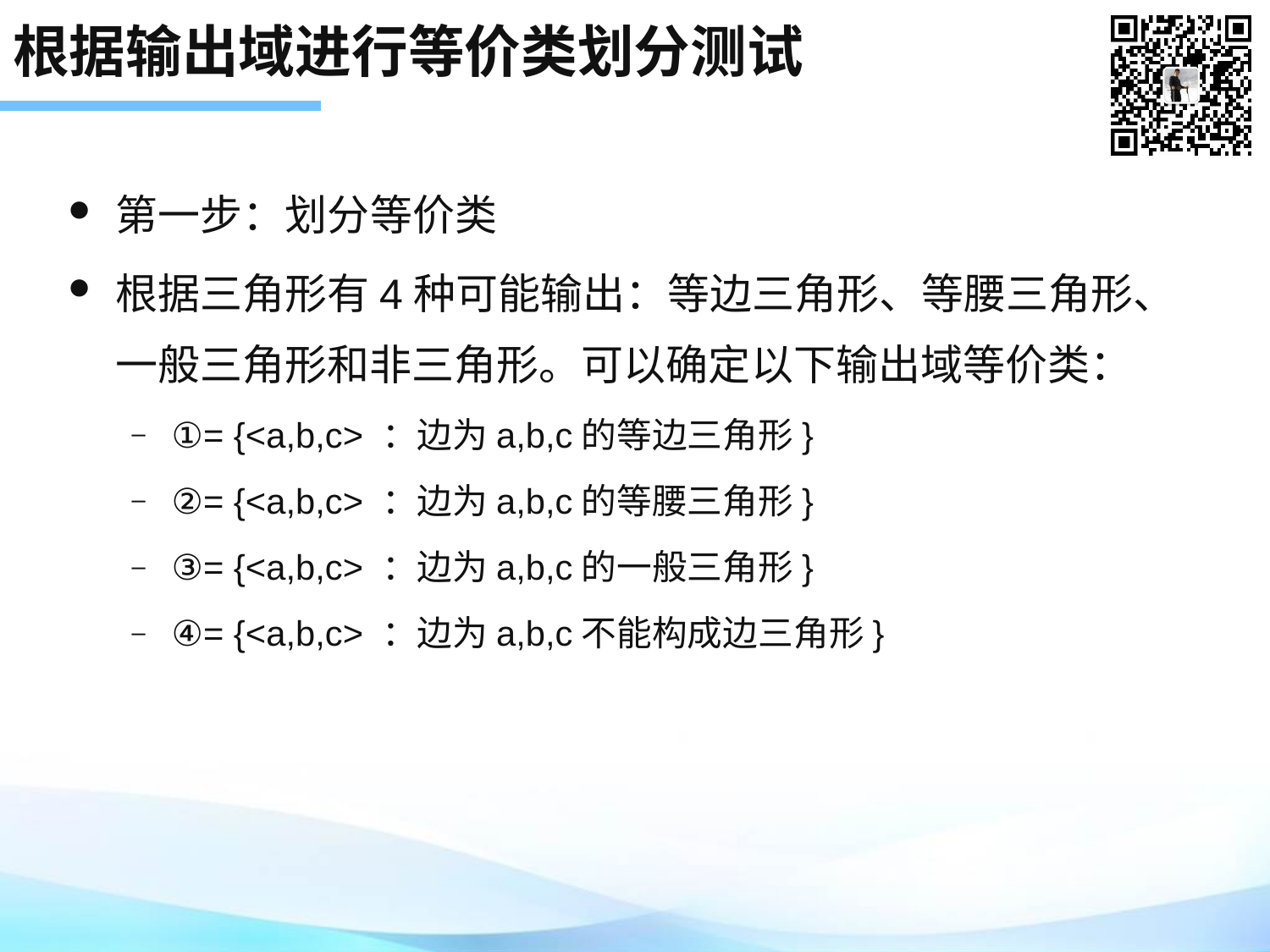

# 根据输出域进行等价类划分测试
第一步：划分等价类
根据三角形有4种可能输出：等边三角形、等腰三角形、一般三角形和非三角形。可以确定以下输出域等价类：
①= {<a,b,c> ：边为a,b,c的等边三角形}
②= {<a,b,c> ：边为a,b,c的等腰三角形}
③= {<a,b,c> ：边为a,b,c的一般三角形}
④= {<a,b,c> ：边为a,b,c不能构成边三角形}